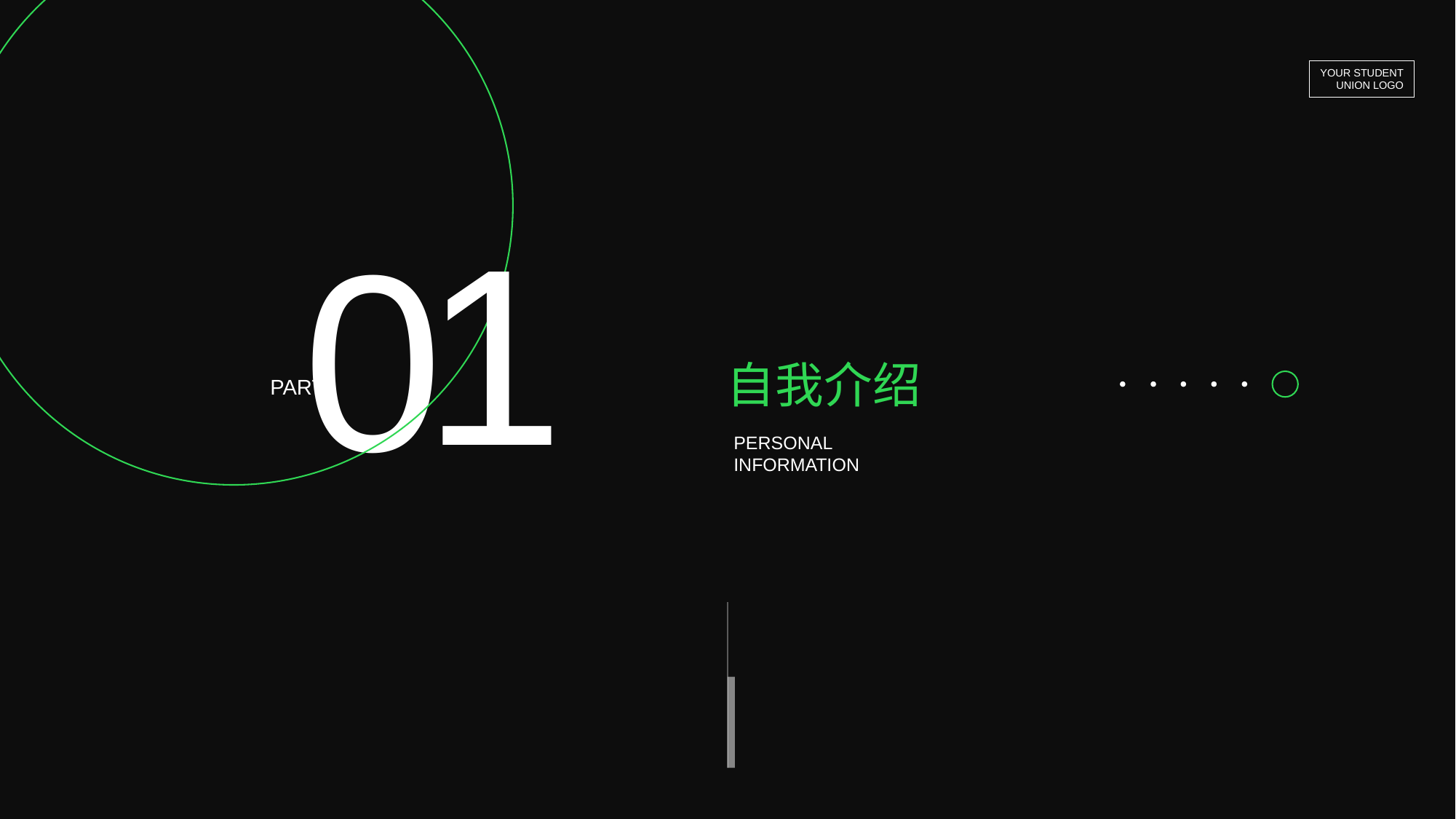

YOUR STUDENT
UNION LOGO
1
0

自我介绍
PART
PERSONAL
INFORMATION